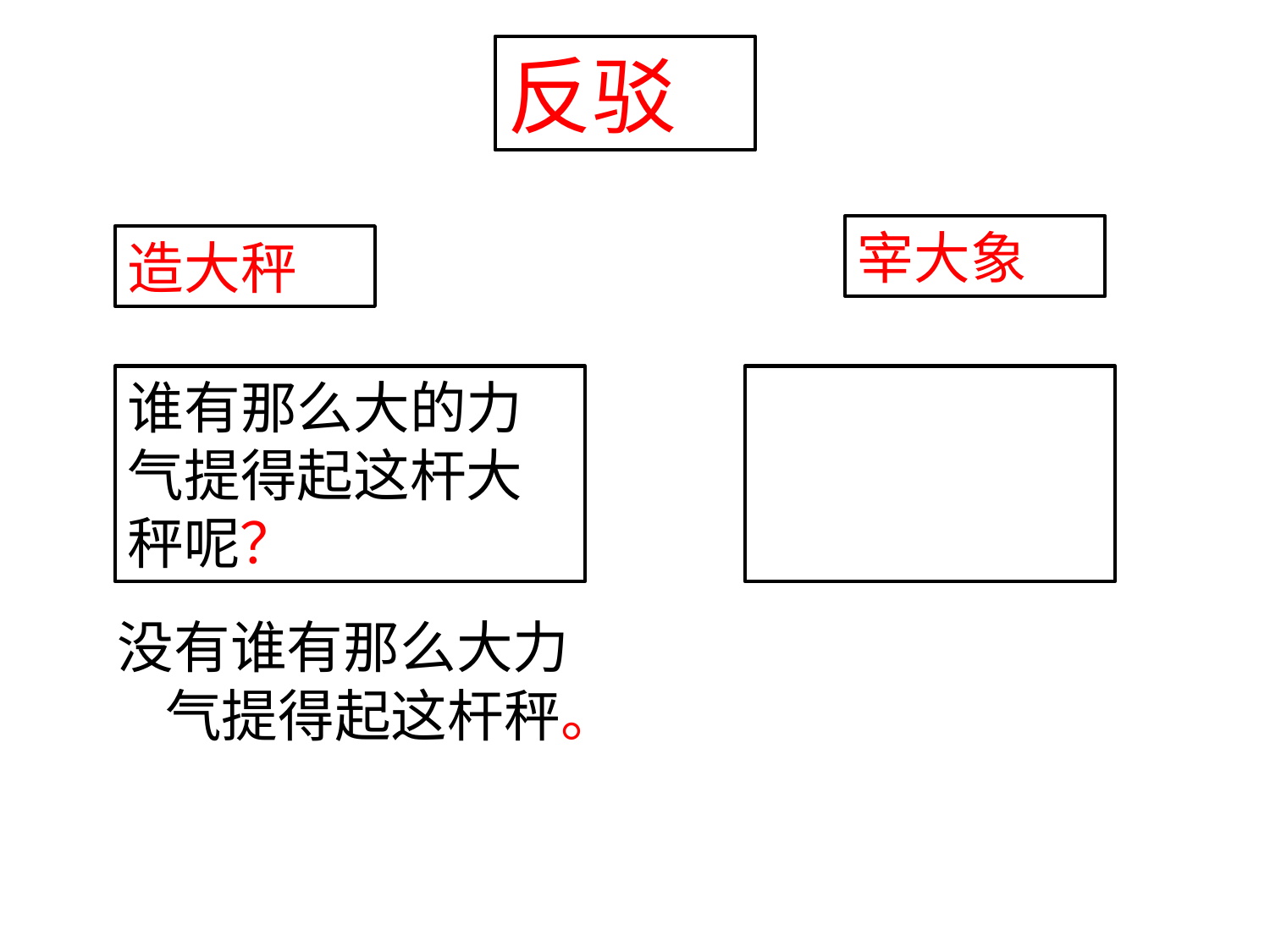

反驳
宰大象
造大秤
谁有那么大的力气提得起这杆大秤呢？

没有谁有那么大力气提得起这杆秤。